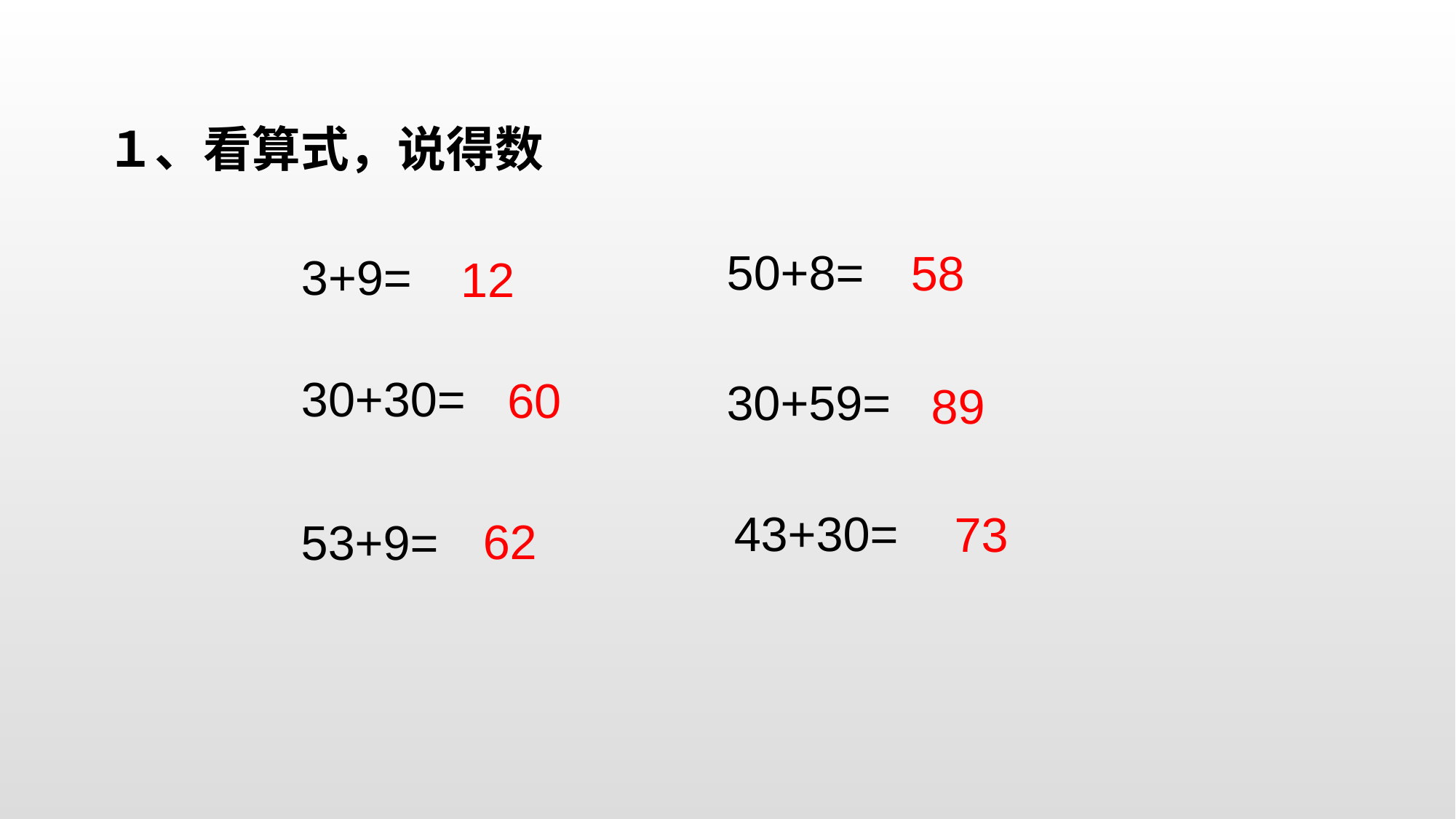

１、看算式，说得数
50+8=
58
3+9=
12
30+30=
60
30+59=
89
43+30=
73
62
53+9=